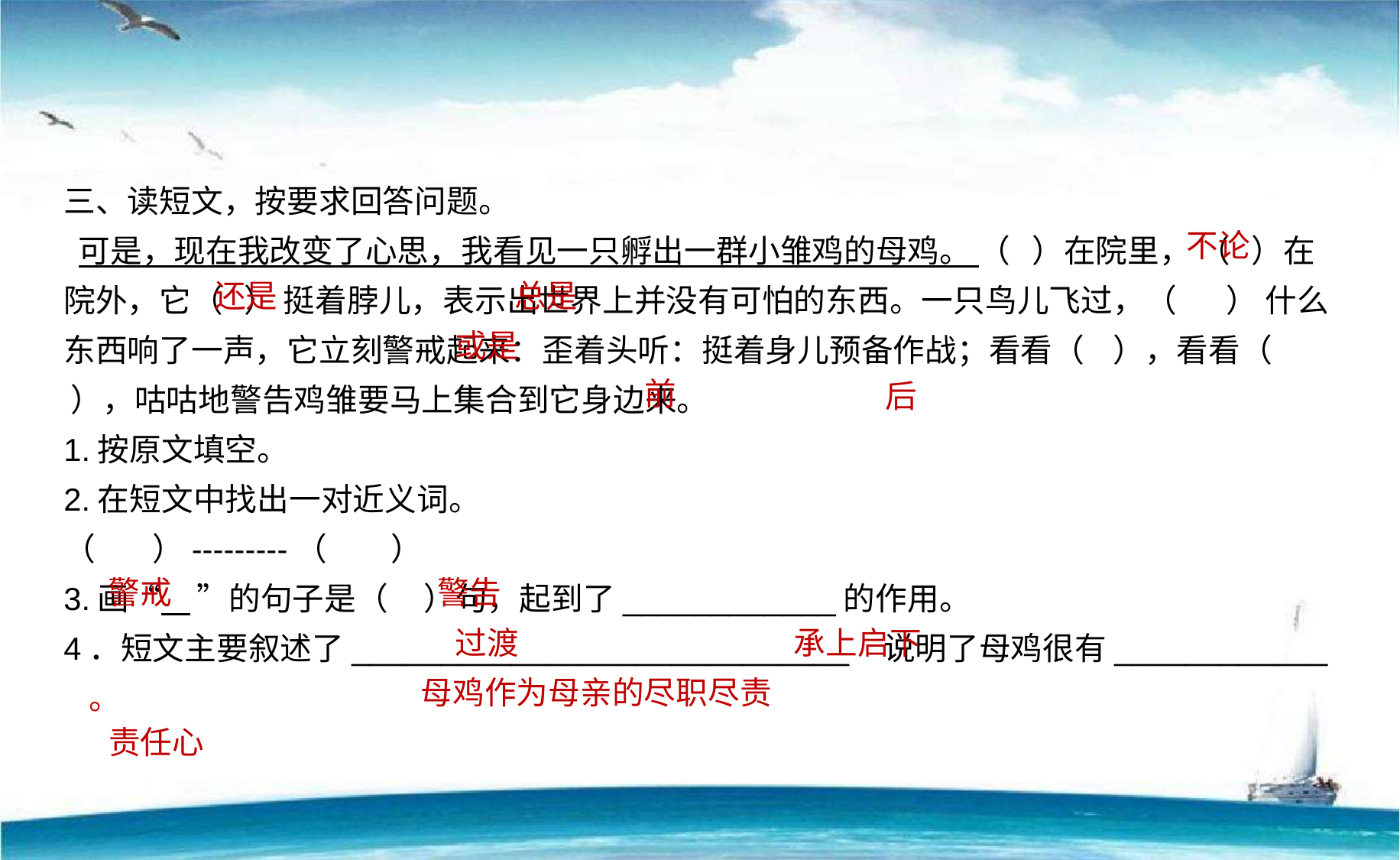

三、读短文，按要求回答问题。
 可是，现在我改变了心思，我看见一只孵出一群小雏鸡的母鸡。 （   ）在院里， （   ）在院外，它（   ） 挺着脖儿，表示出世界上并没有可怕的东西。一只鸟儿飞过，（       ） 什么东西响了一声，它立刻警戒起来：歪着头听：挺着身儿预备作战；看看（    ），看看（     ），咕咕地警告鸡雏要马上集合到它身边来。
1.按原文填空。
2.在短文中找出一对近义词。
（        ）---------（         ）
3.画“     ”的句子是（     ）句，起到了____________的作用。
4．短文主要叙述了____________________________   说明了母鸡很有____________   。
不论
还是
总是
或是
前
后
警戒
警告
过渡
承上启下
母鸡作为母亲的尽职尽责
责任心